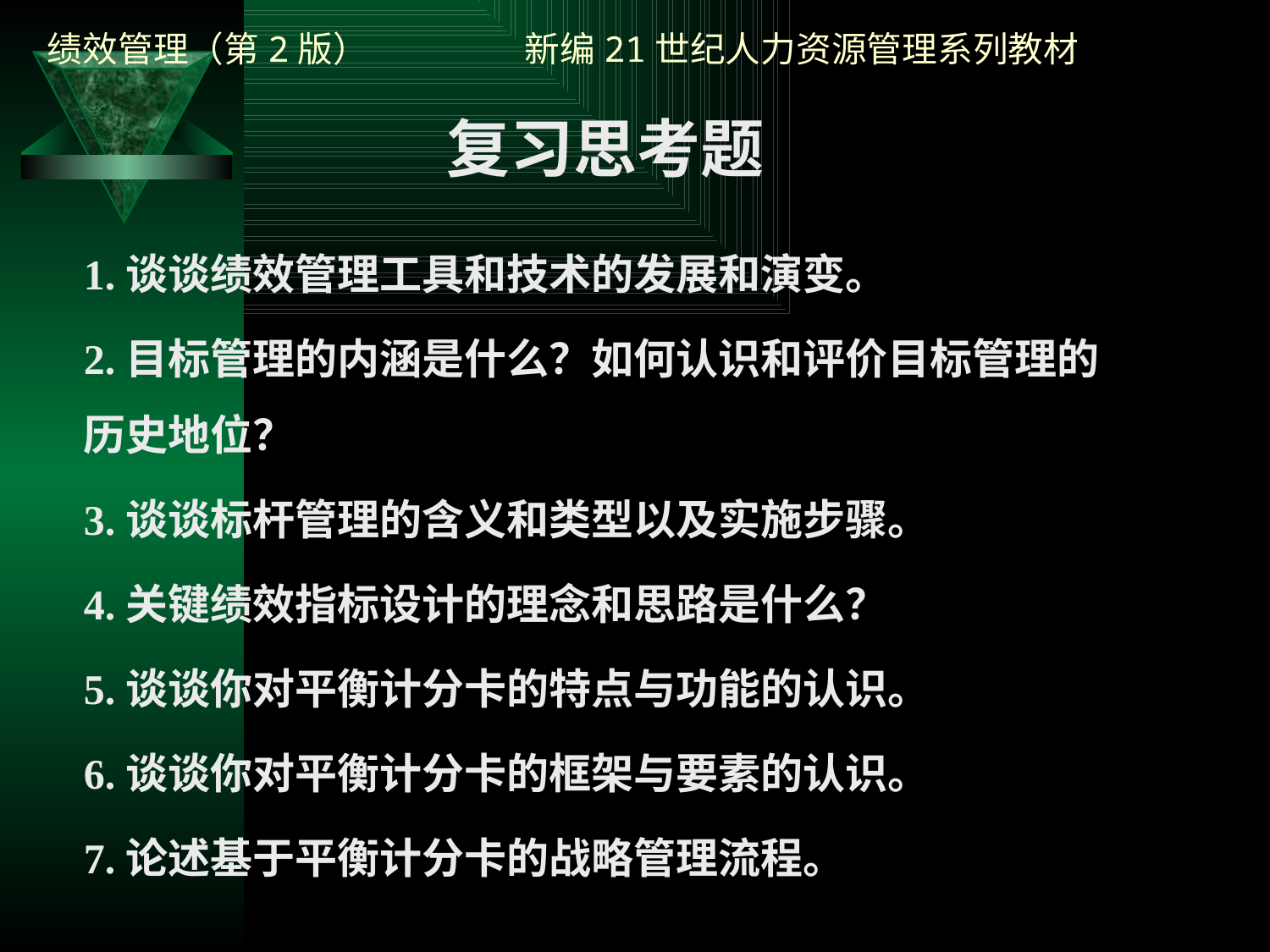

复习思考题
1.谈谈绩效管理工具和技术的发展和演变。
2.目标管理的内涵是什么？如何认识和评价目标管理的历史地位？
3.谈谈标杆管理的含义和类型以及实施步骤。
4.关键绩效指标设计的理念和思路是什么？
5.谈谈你对平衡计分卡的特点与功能的认识。
6.谈谈你对平衡计分卡的框架与要素的认识。
7.论述基于平衡计分卡的战略管理流程。